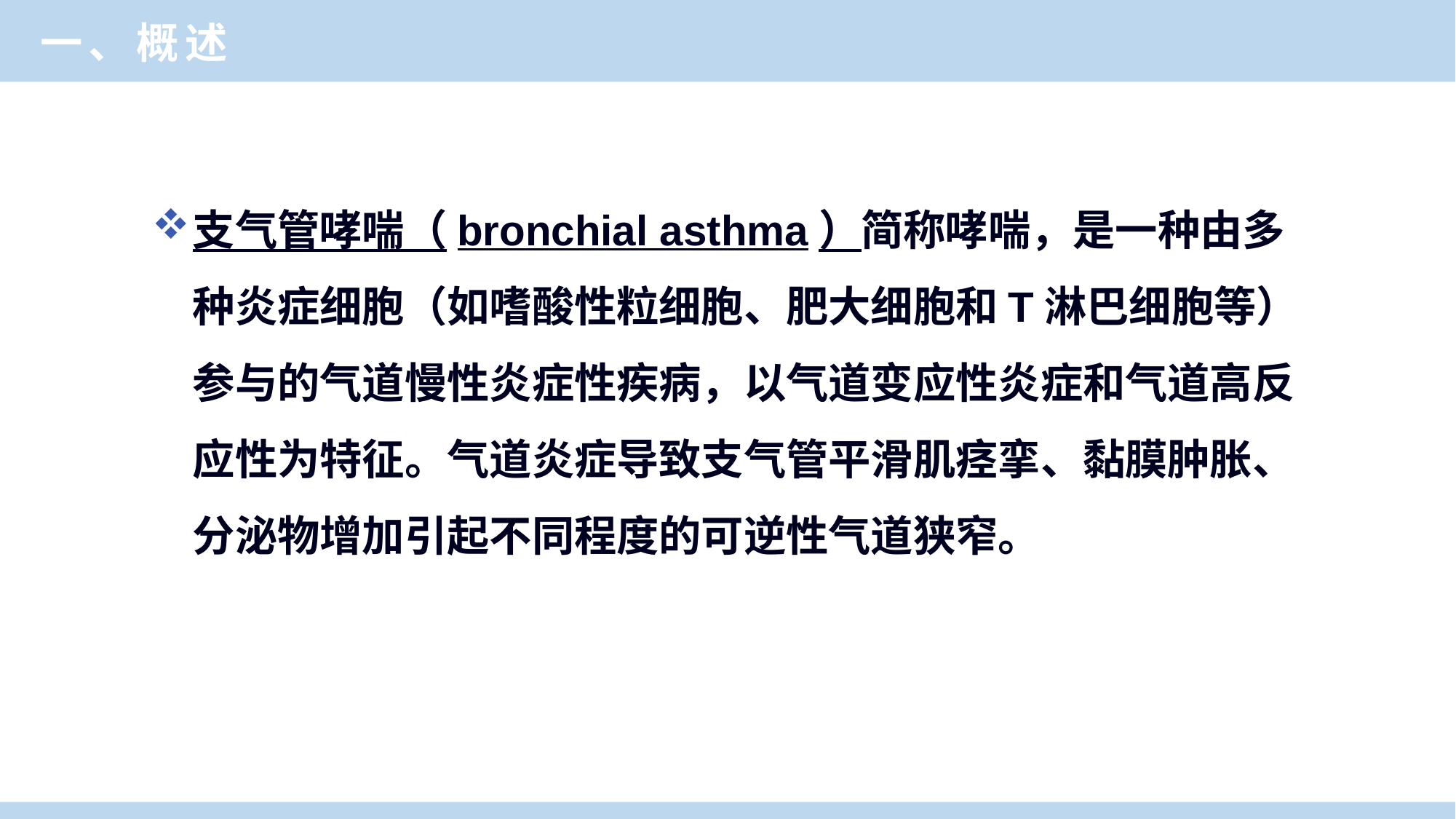

一、概述
支气管哮喘（bronchial asthma）简称哮喘，是一种由多种炎症细胞（如嗜酸性粒细胞、肥大细胞和T淋巴细胞等）参与的气道慢性炎症性疾病，以气道变应性炎症和气道高反应性为特征。气道炎症导致支气管平滑肌痉挛、黏膜肿胀、分泌物增加引起不同程度的可逆性气道狭窄。